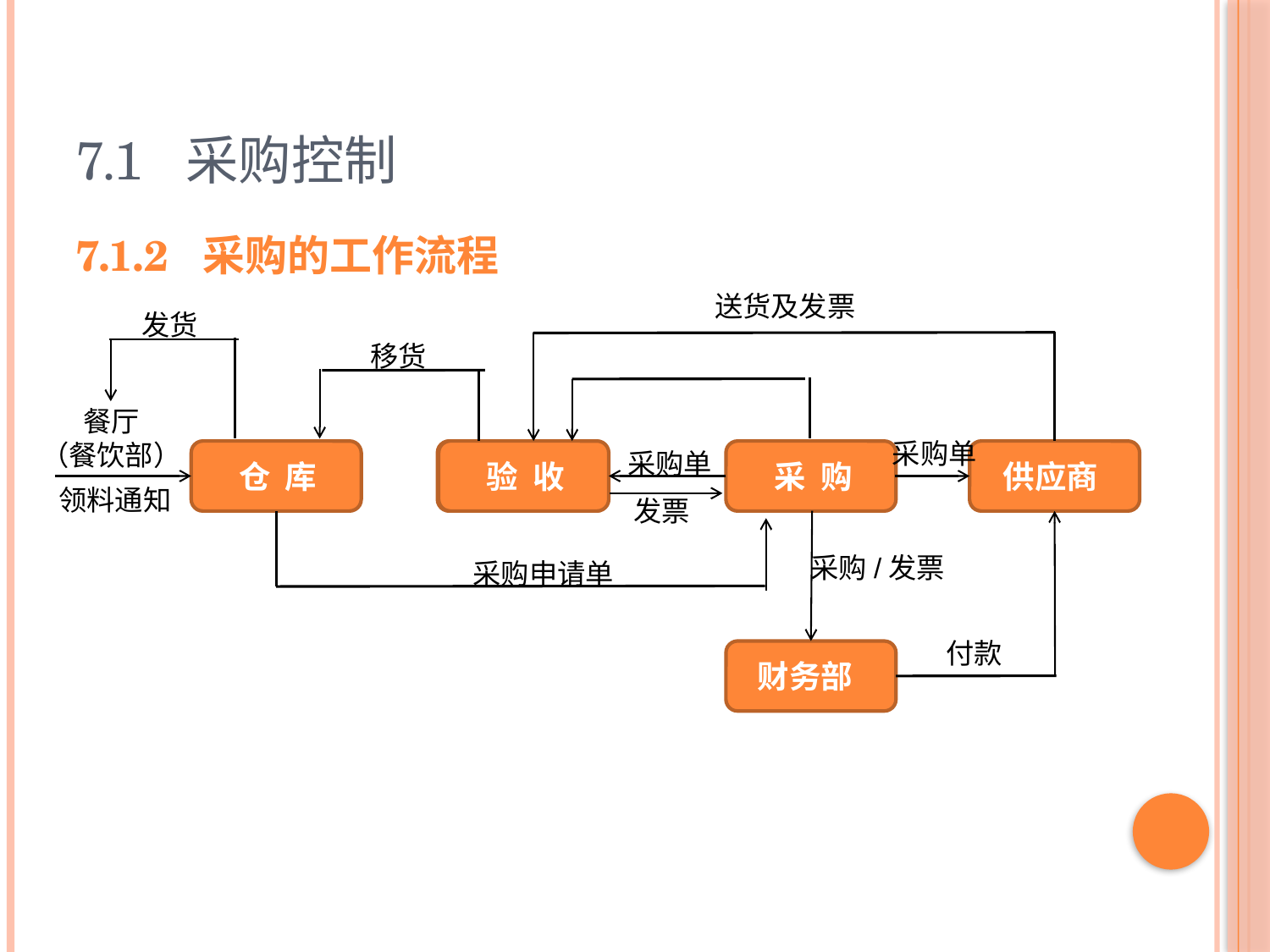

# 7.1  采购控制
7.1.2  采购的工作流程

送货及发票
发货
移货
餐厅
（餐饮部）
采购单
采购单

 仓  库
 验  收
 采  购
供应商
领料通知
发票
采购/发票
采购申请单
付款

财务部